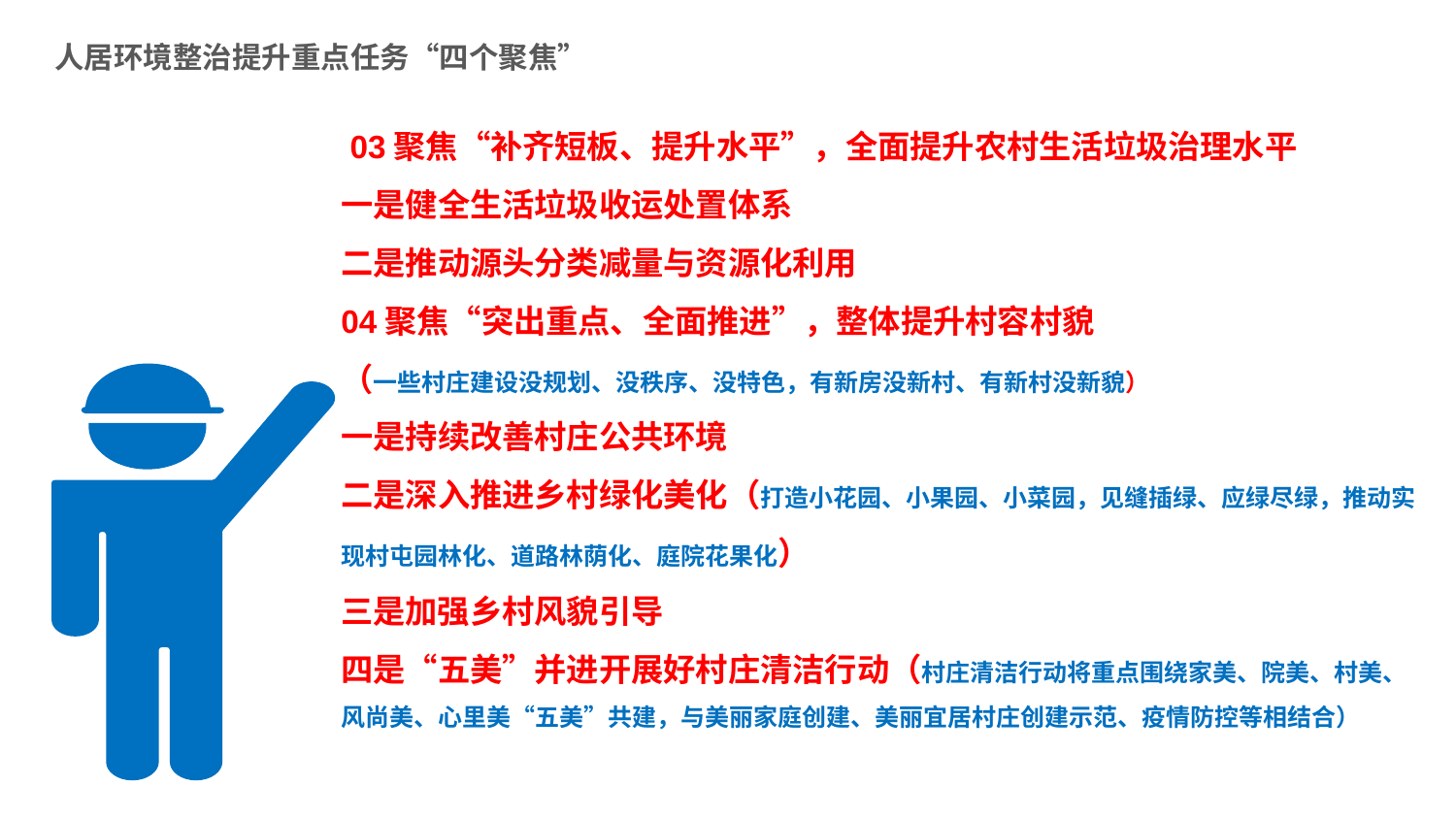

# 人居环境整治提升重点任务“四个聚焦”
 03聚焦“补齐短板、提升水平”，全面提升农村生活垃圾治理水平
一是健全生活垃圾收运处置体系
二是推动源头分类减量与资源化利用
04聚焦“突出重点、全面推进”，整体提升村容村貌
（一些村庄建设没规划、没秩序、没特色，有新房没新村、有新村没新貌）
一是持续改善村庄公共环境
二是深入推进乡村绿化美化（打造小花园、小果园、小菜园，见缝插绿、应绿尽绿，推动实现村屯园林化、道路林荫化、庭院花果化）
三是加强乡村风貌引导
四是“五美”并进开展好村庄清洁行动（村庄清洁行动将重点围绕家美、院美、村美、风尚美、心里美“五美”共建，与美丽家庭创建、美丽宜居村庄创建示范、疫情防控等相结合）